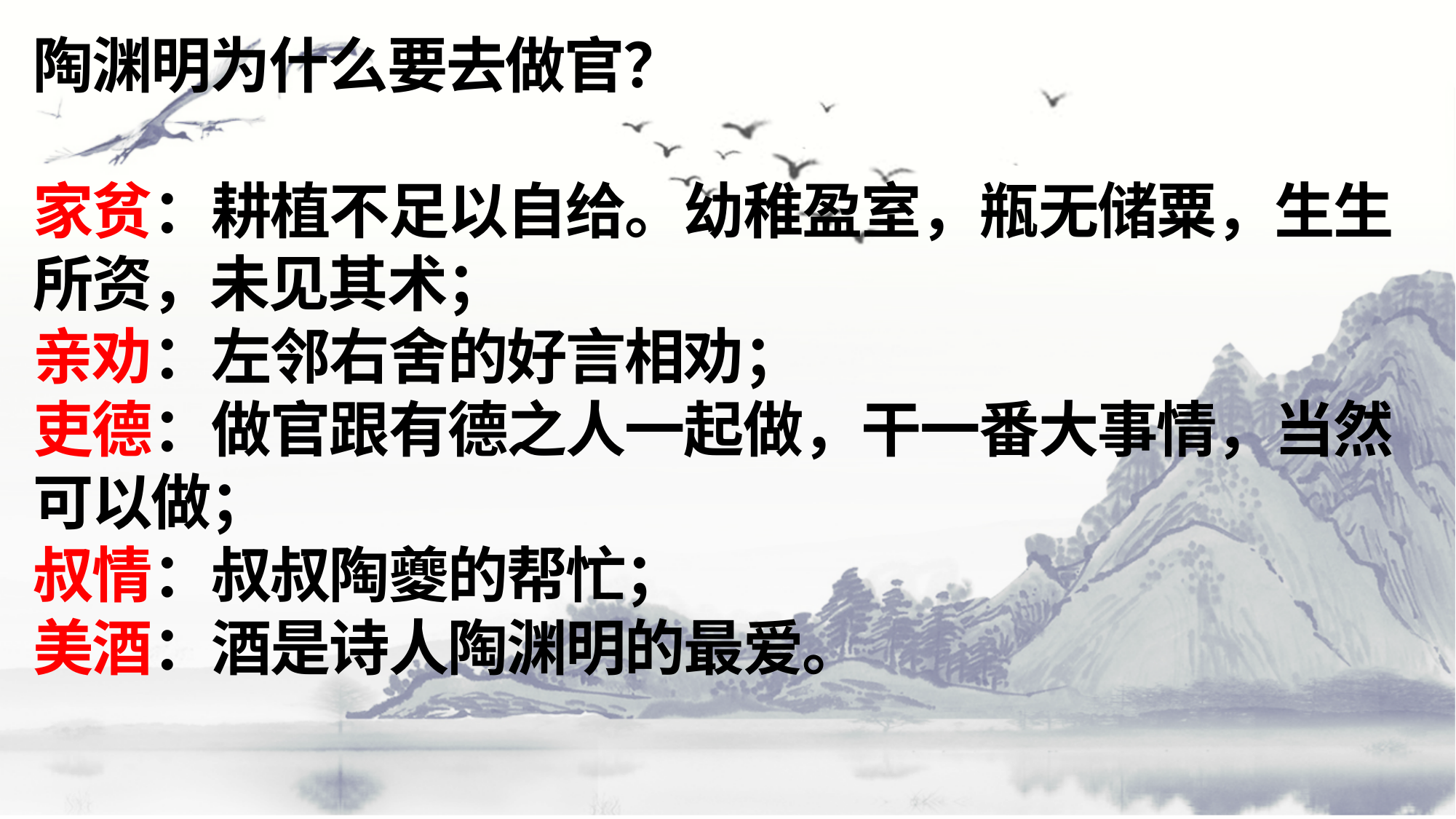

陶渊明为什么要去做官？

家贫：耕植不足以自给。幼稚盈室，瓶无储粟，生生所资，未见其术；
亲劝：左邻右舍的好言相劝；
吏德：做官跟有德之人一起做，干一番大事情，当然可以做；
叔情：叔叔陶夔的帮忙；
美酒：酒是诗人陶渊明的最爱。